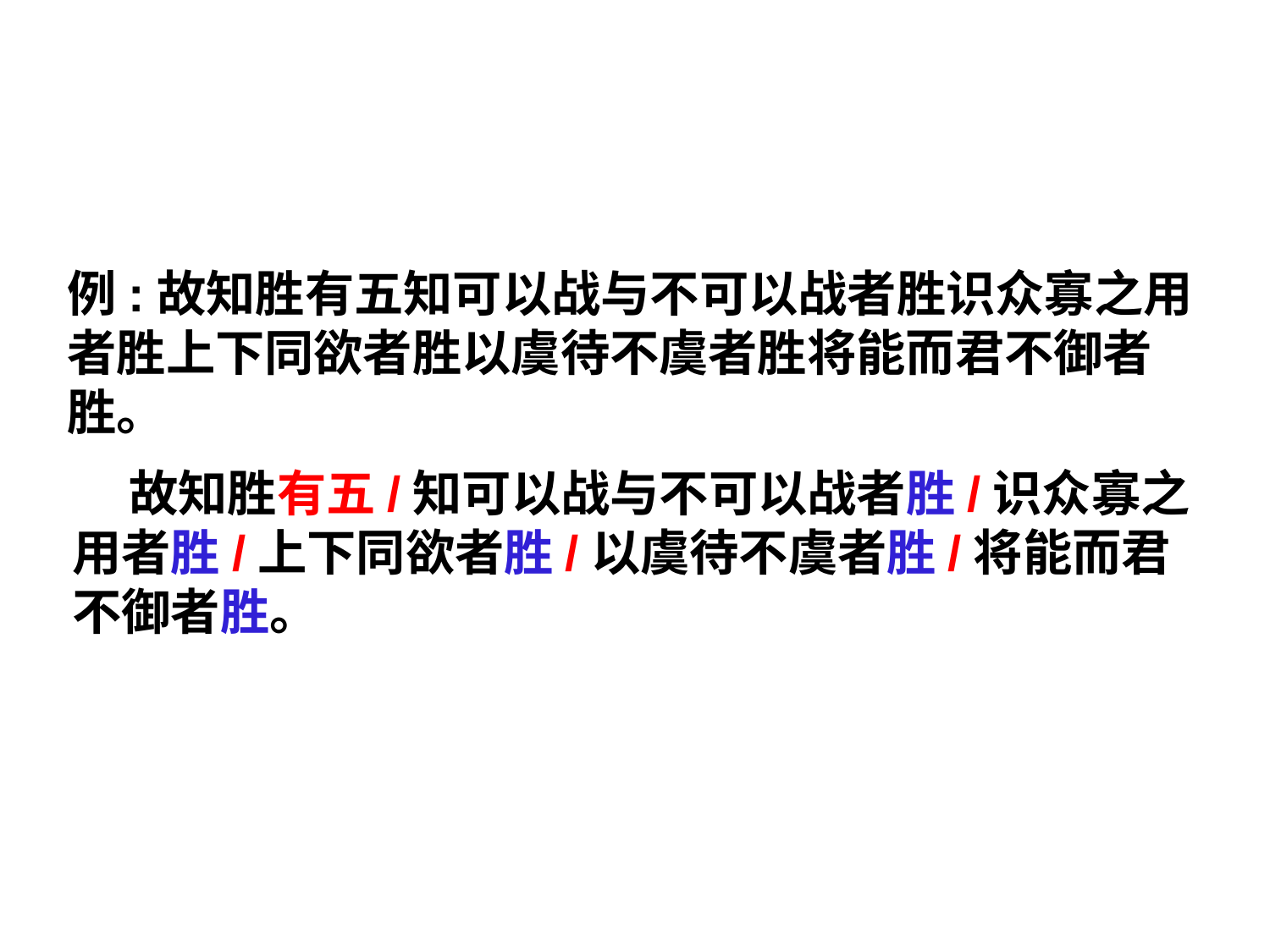

例:故知胜有五知可以战与不可以战者胜识众寡之用者胜上下同欲者胜以虞待不虞者胜将能而君不御者胜。
    故知胜有五/知可以战与不可以战者胜/识众寡之用者胜/上下同欲者胜/以虞待不虞者胜/将能而君不御者胜。